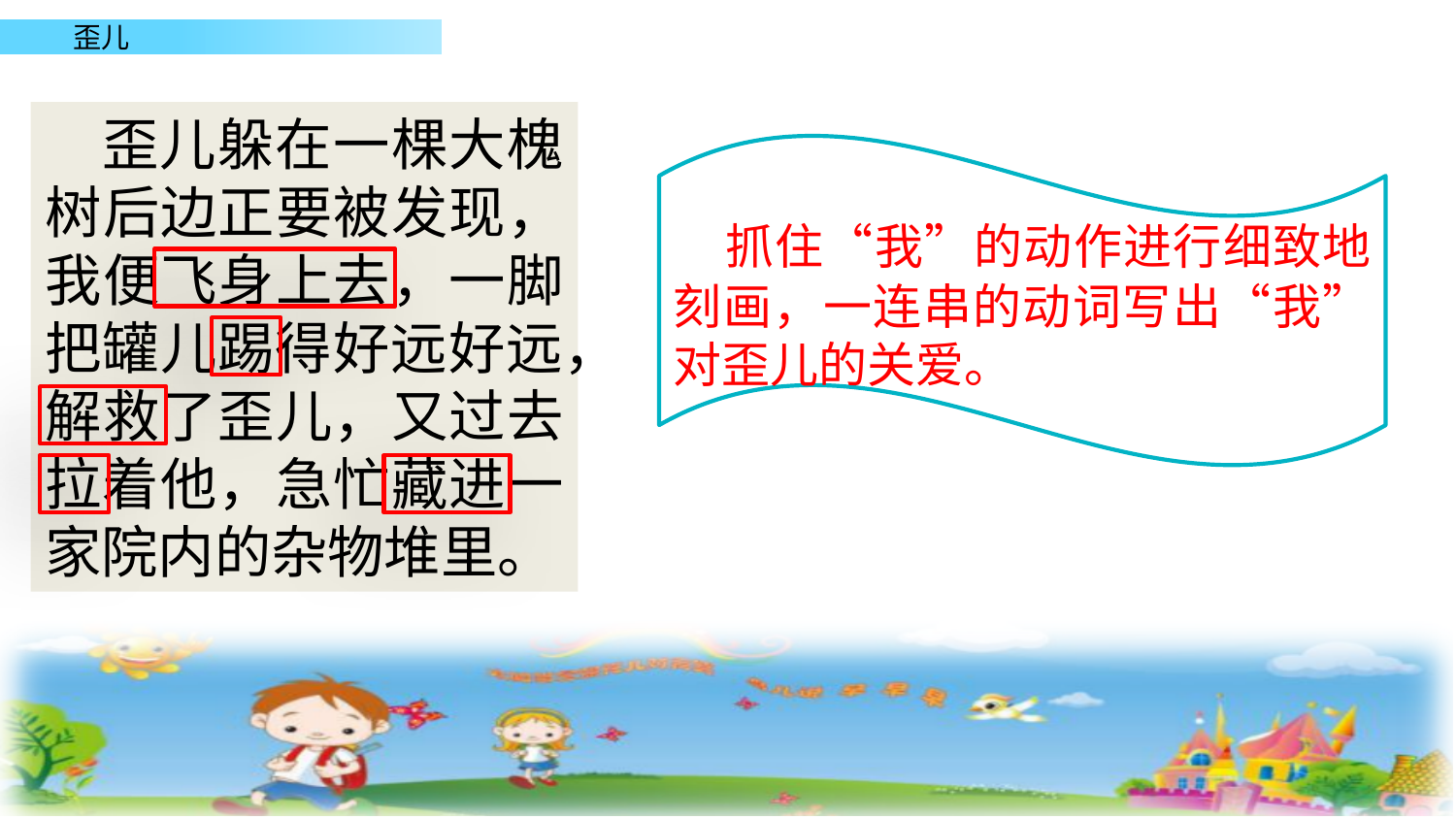

歪儿躲在一棵大槐树后边正要被发现，我便飞身上去，一脚把罐儿踢得好远好远，解救了歪儿，又过去拉着他，急忙藏进一家院内的杂物堆里。
    抓住“我”的动作进行细致地刻画，一连串的动词写出“我”对歪儿的关爱。